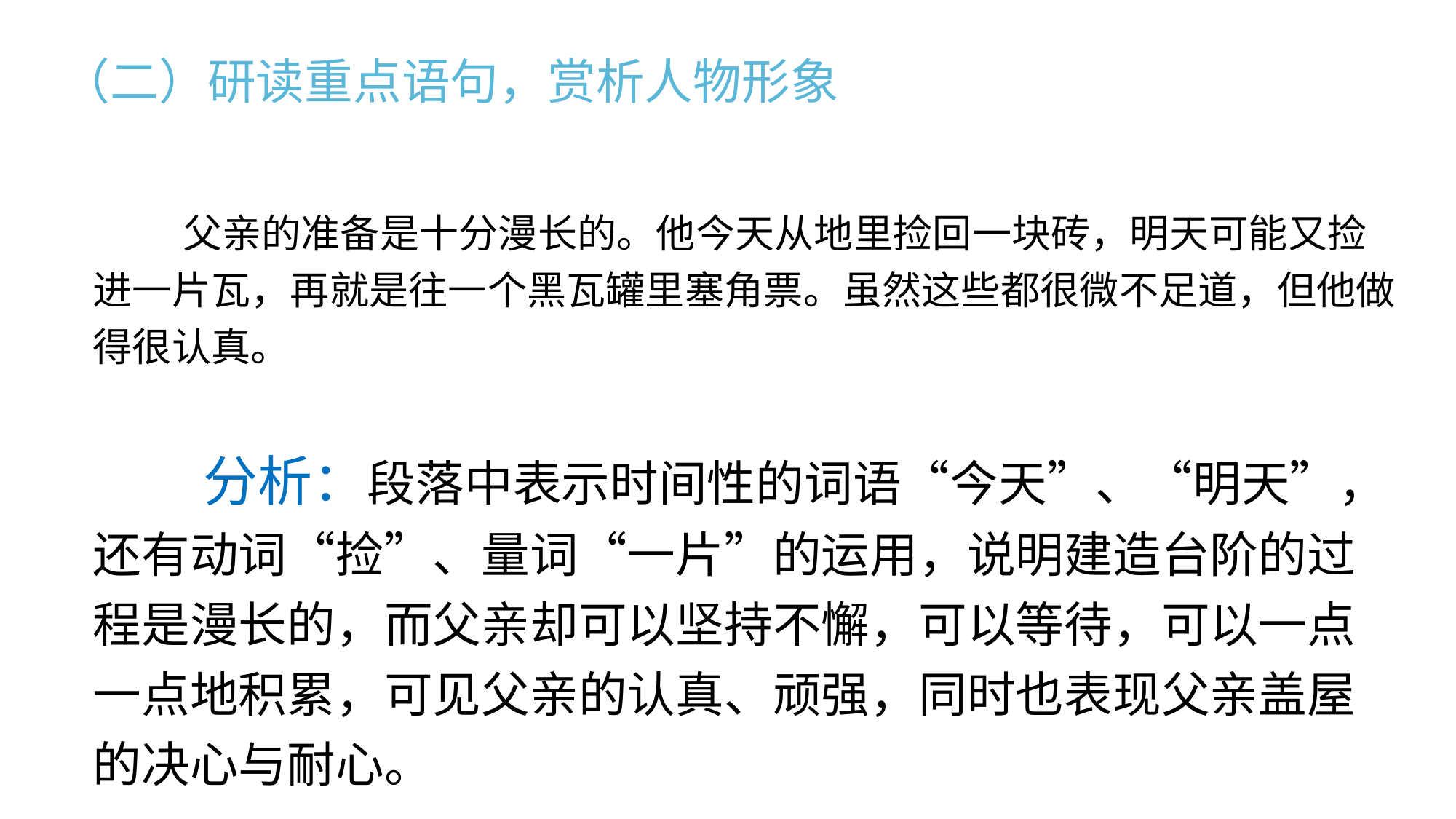

（二）研读重点语句，赏析人物形象
         父亲的准备是十分漫长的。他今天从地里捡回一块砖，明天可能又捡进一片瓦，再就是往一个黑瓦罐里塞角票。虽然这些都很微不足道，但他做得很认真。
        分析：段落中表示时间性的词语“今天”、“明天”，还有动词“捡”、量词“一片”的运用，说明建造台阶的过程是漫长的，而父亲却可以坚持不懈，可以等待，可以一点一点地积累，可见父亲的认真、顽强，同时也表现父亲盖屋的决心与耐心。